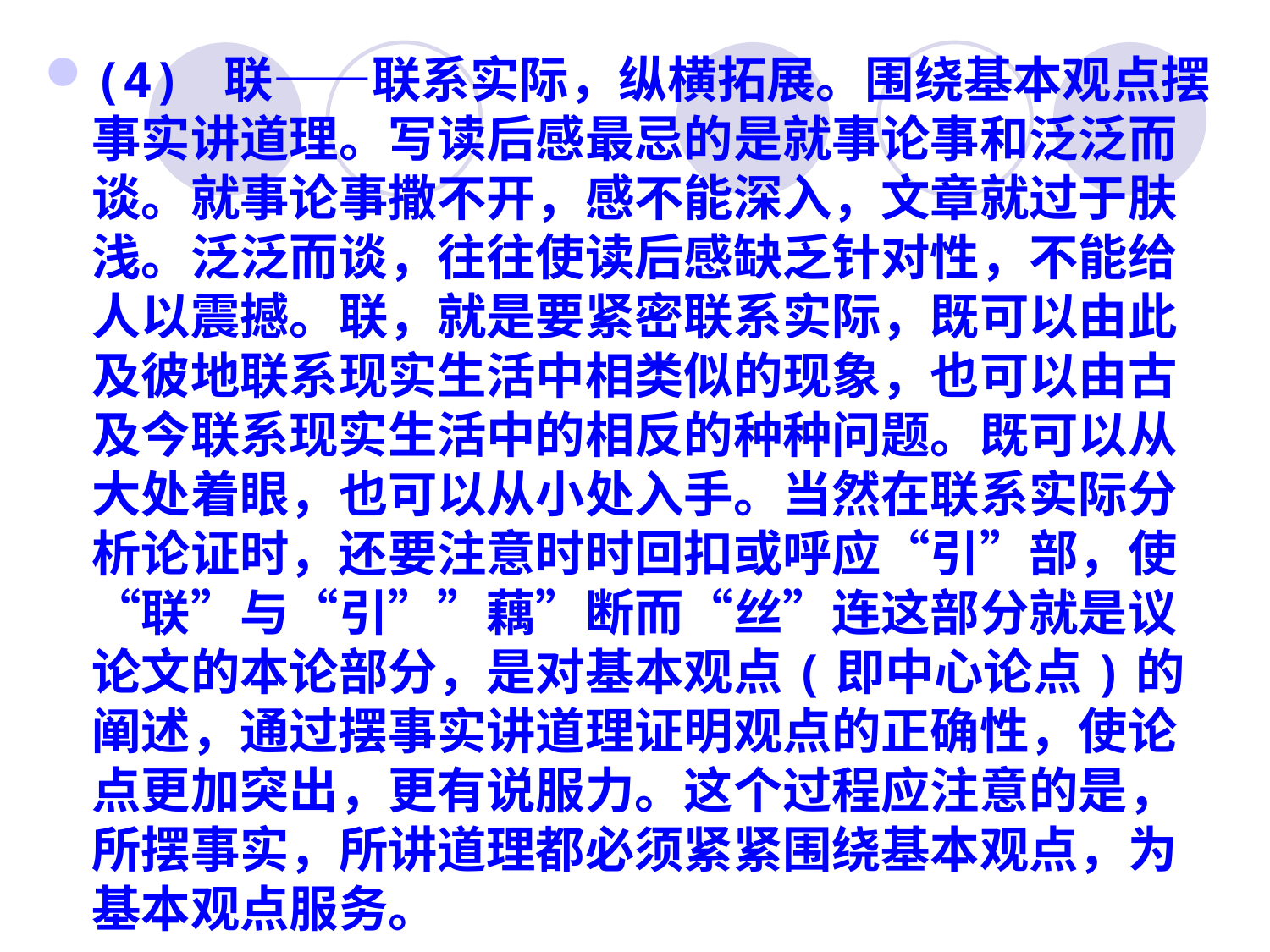

(4) 联——联系实际，纵横拓展。围绕基本观点摆事实讲道理。写读后感最忌的是就事论事和泛泛而谈。就事论事撒不开，感不能深入，文章就过于肤浅。泛泛而谈，往往使读后感缺乏针对性，不能给人以震撼。联，就是要紧密联系实际，既可以由此及彼地联系现实生活中相类似的现象，也可以由古及今联系现实生活中的相反的种种问题。既可以从大处着眼，也可以从小处入手。当然在联系实际分析论证时，还要注意时时回扣或呼应“引”部，使“联”与“引””藕”断而“丝”连这部分就是议论文的本论部分，是对基本观点(即中心论点)的阐述，通过摆事实讲道理证明观点的正确性，使论点更加突出，更有说服力。这个过程应注意的是，所摆事实，所讲道理都必须紧紧围绕基本观点，为基本观点服务。